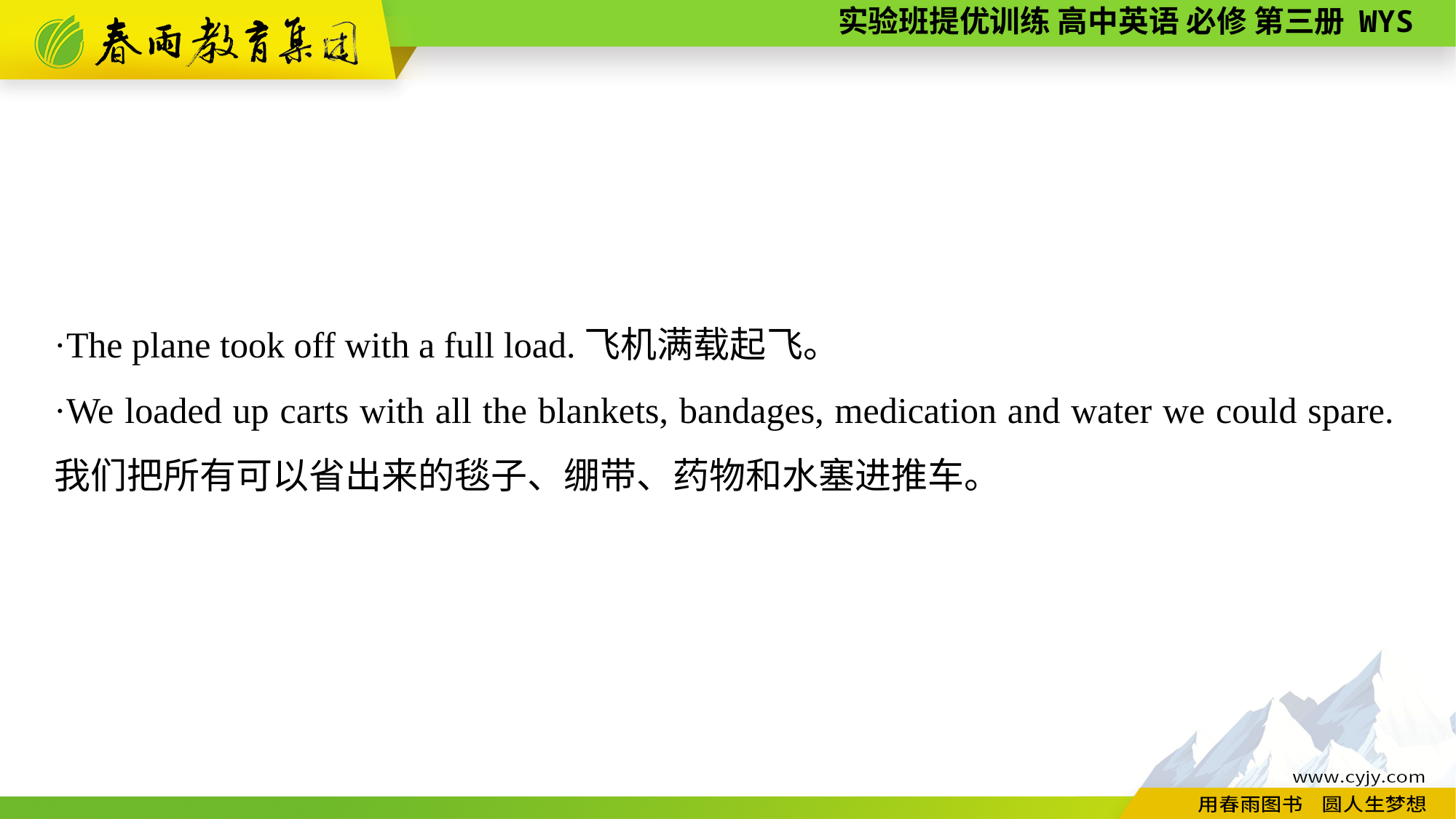

·The plane took off with a full load.飞机满载起飞。
·We loaded up carts with all the blankets, bandages, medication and water we could spare.我们把所有可以省出来的毯子、绷带、药物和水塞进推车。